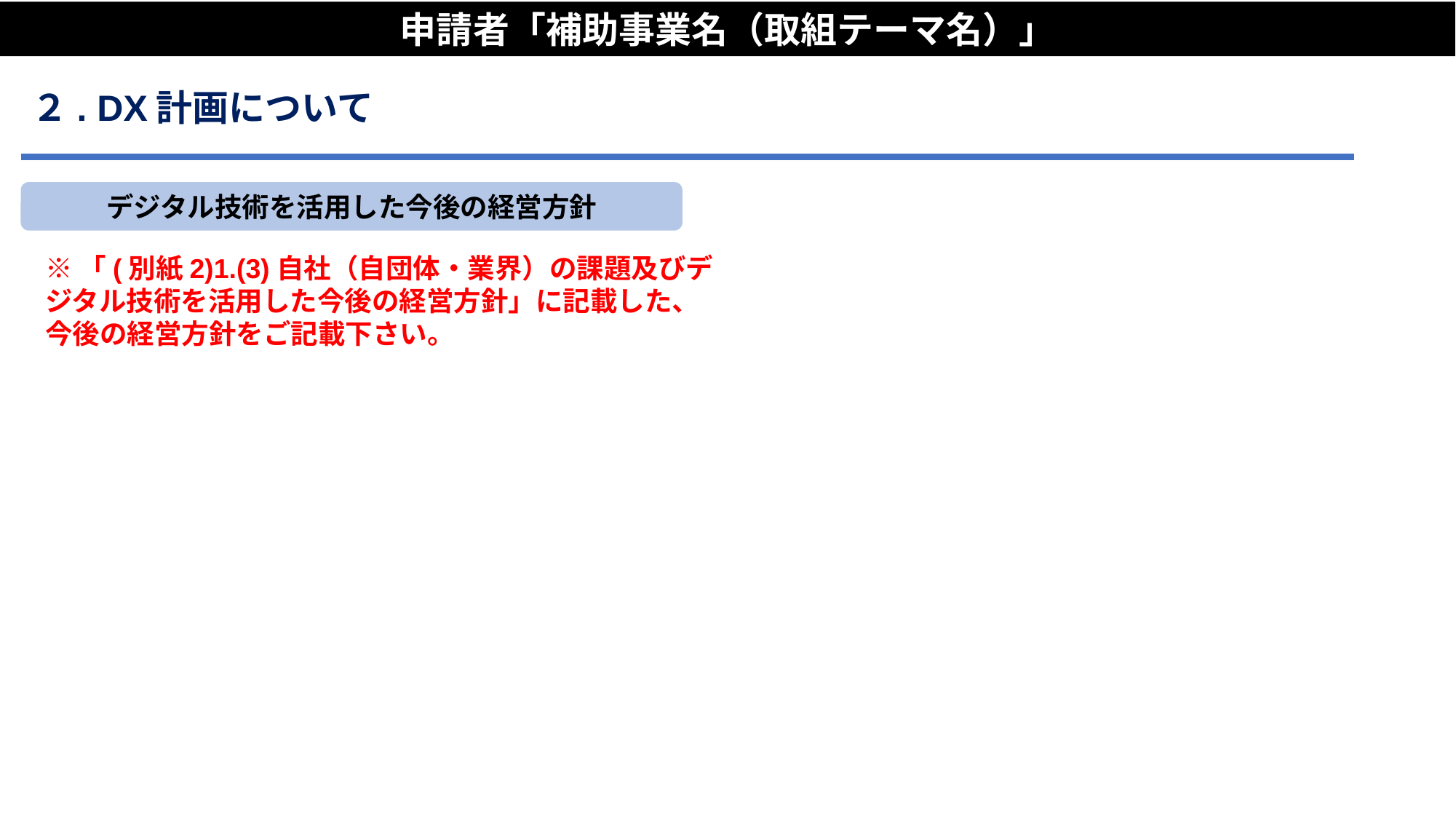

申請者「補助事業名（取組テーマ名）」
２. DX計画について
デジタル技術を活用した今後の経営方針
※「(別紙2)1.(3)自社（自団体・業界）の課題及びデジタル技術を活用した今後の経営方針」に記載した、今後の経営方針をご記載下さい。